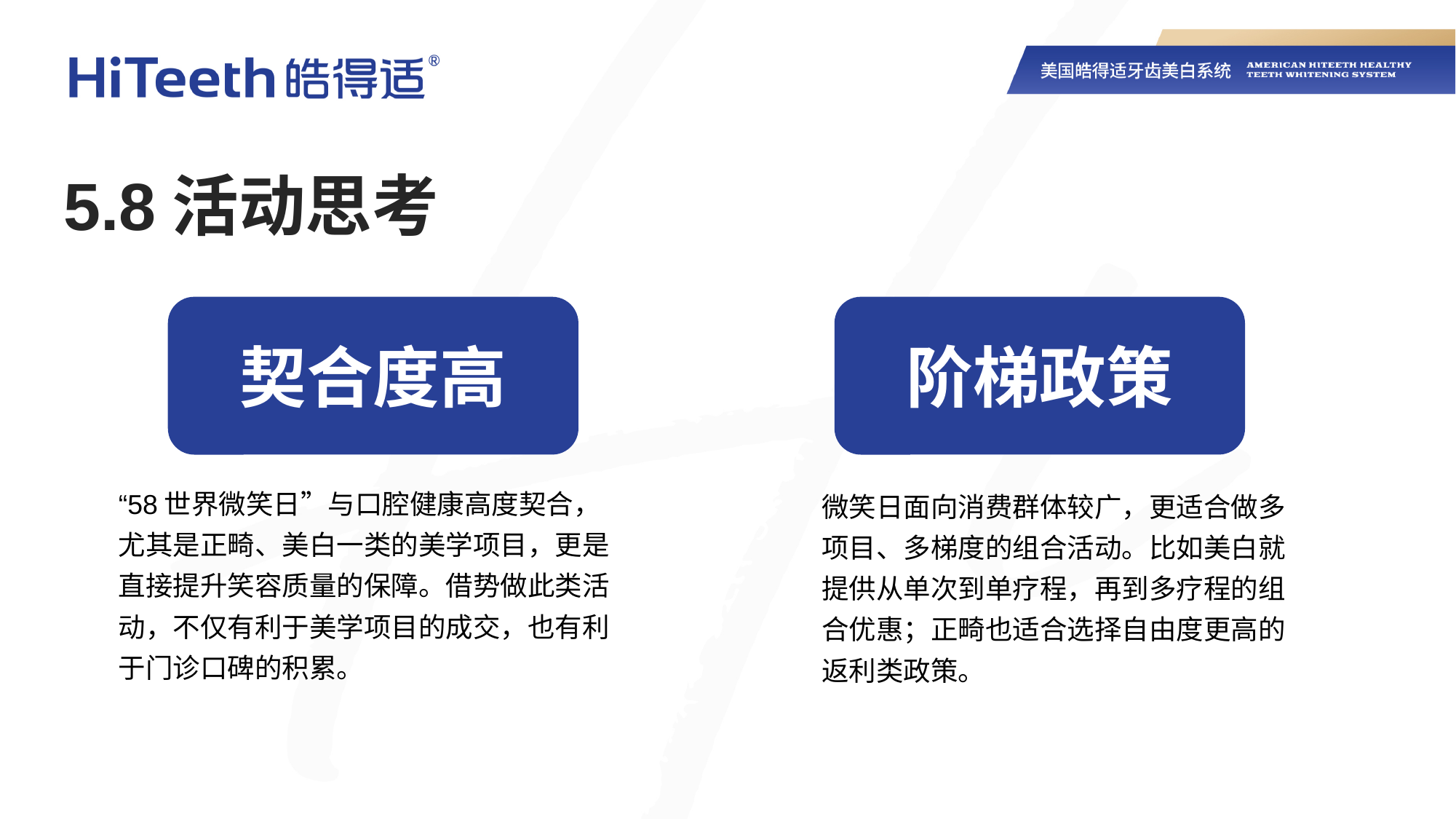

5.8活动思考
契合度高
阶梯政策
“58世界微笑日”与口腔健康高度契合，尤其是正畸、美白一类的美学项目，更是直接提升笑容质量的保障。借势做此类活动，不仅有利于美学项目的成交，也有利于门诊口碑的积累。
微笑日面向消费群体较广，更适合做多项目、多梯度的组合活动。比如美白就提供从单次到单疗程，再到多疗程的组合优惠；正畸也适合选择自由度更高的返利类政策。